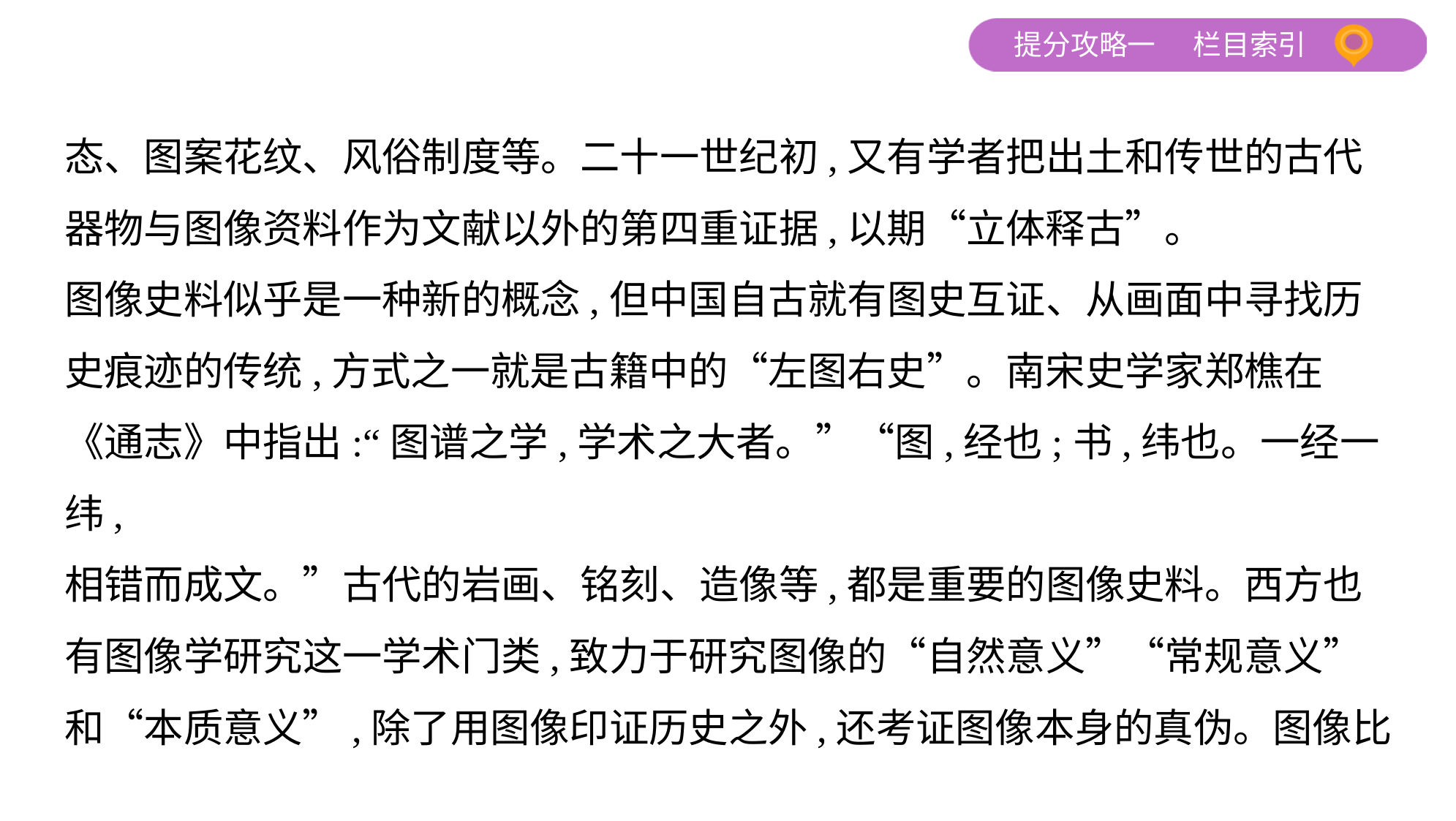

态、图案花纹、风俗制度等。二十一世纪初,又有学者把出土和传世的古代
器物与图像资料作为文献以外的第四重证据,以期“立体释古”。
图像史料似乎是一种新的概念,但中国自古就有图史互证、从画面中寻找历
史痕迹的传统,方式之一就是古籍中的“左图右史”。南宋史学家郑樵在
《通志》中指出:“图谱之学,学术之大者。”“图,经也;书,纬也。一经一纬,
相错而成文。”古代的岩画、铭刻、造像等,都是重要的图像史料。西方也
有图像学研究这一学术门类,致力于研究图像的“自然意义”“常规意义”
和“本质意义”,除了用图像印证历史之外,还考证图像本身的真伪。图像比